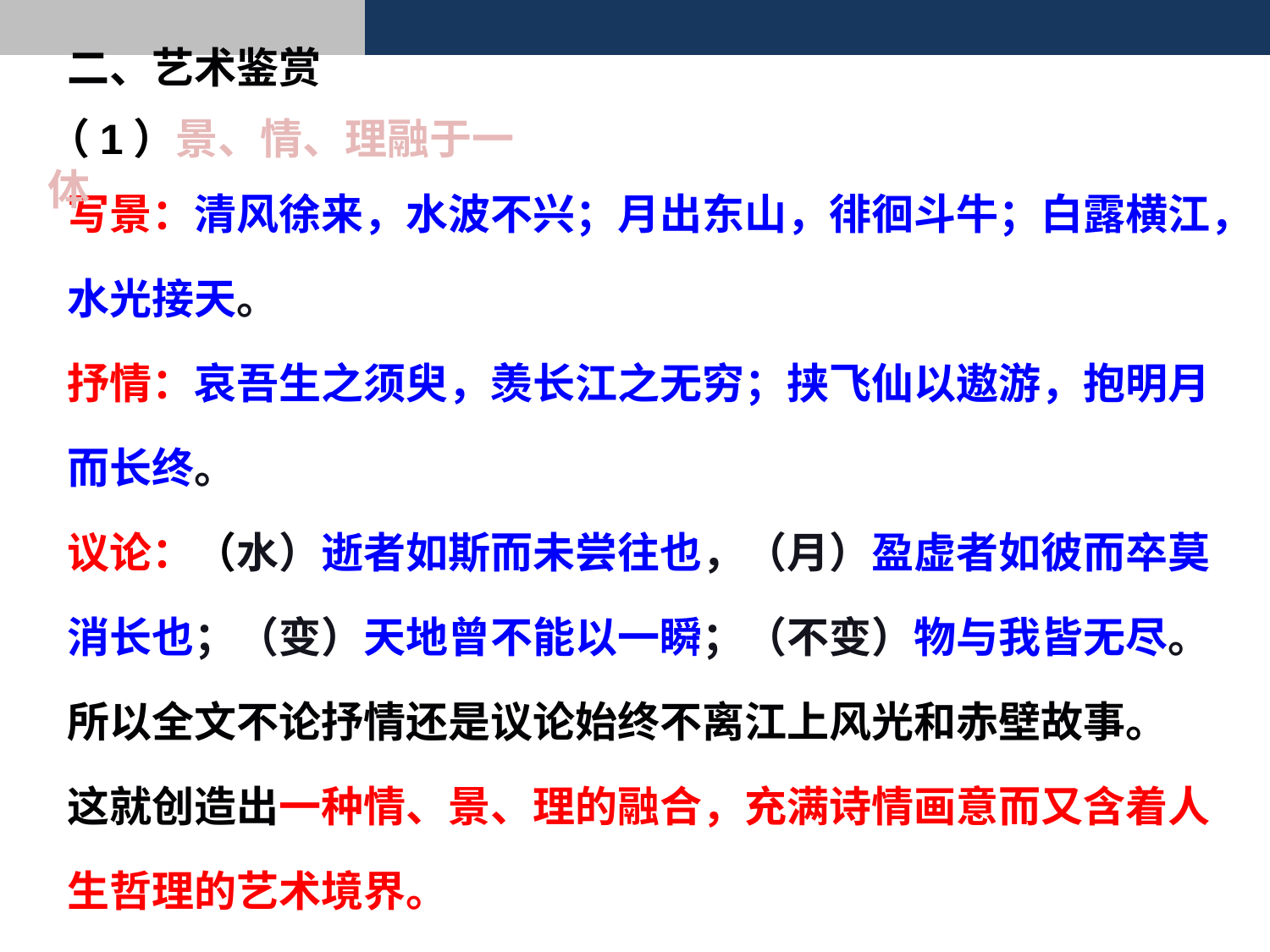

二、艺术鉴赏
（1）景、情、理融于一体
写景：清风徐来，水波不兴；月出东山，徘徊斗牛；白露横江，
水光接天。
抒情：哀吾生之须臾，羡长江之无穷；挟飞仙以遨游，抱明月
而长终。
议论：（水）逝者如斯而未尝往也，（月）盈虚者如彼而卒莫
消长也；（变）天地曾不能以一瞬；（不变）物与我皆无尽。
所以全文不论抒情还是议论始终不离江上风光和赤壁故事。
这就创造出一种情、景、理的融合，充满诗情画意而又含着人
生哲理的艺术境界。